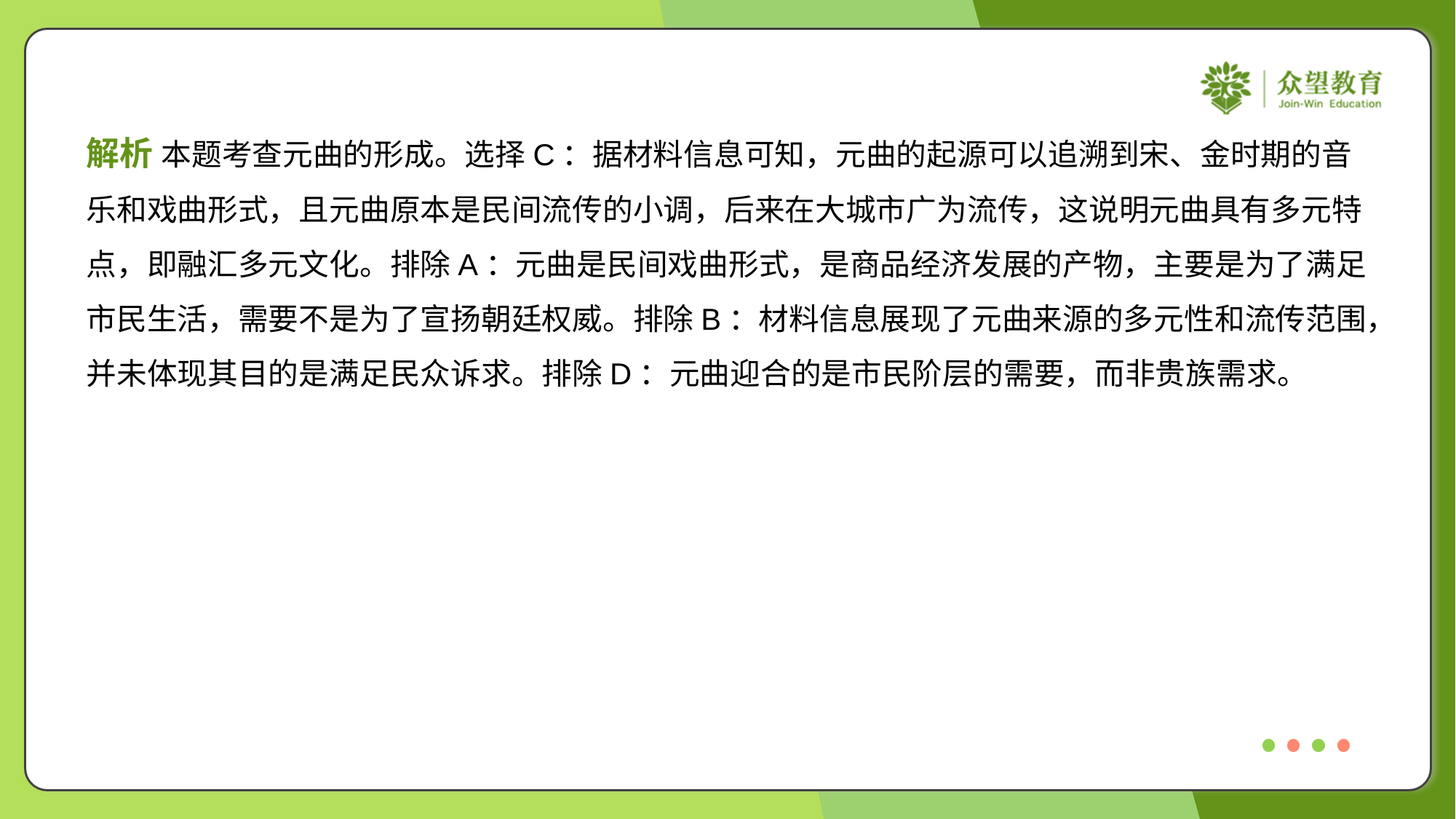

解析 本题考查元曲的形成。选择C：据材料信息可知，元曲的起源可以追溯到宋、金时期的音
乐和戏曲形式，且元曲原本是民间流传的小调，后来在大城市广为流传，这说明元曲具有多元特
点，即融汇多元文化。排除A：元曲是民间戏曲形式，是商品经济发展的产物，主要是为了满足
市民生活，需要不是为了宣扬朝廷权威。排除B：材料信息展现了元曲来源的多元性和流传范围，
并未体现其目的是满足民众诉求。排除D：元曲迎合的是市民阶层的需要，而非贵族需求。